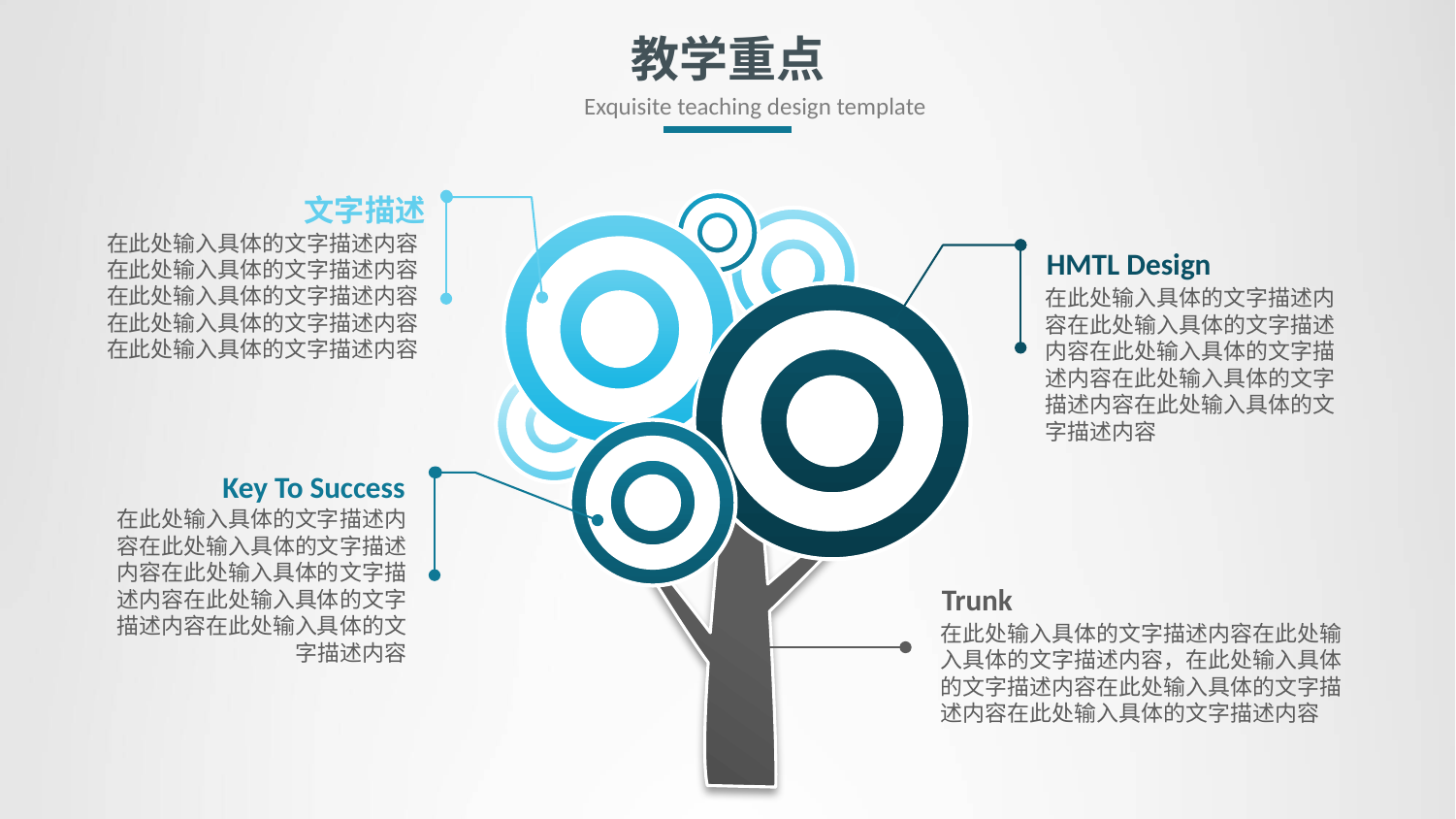

# 教学重点
Exquisite teaching design template
文字描述
在此处输入具体的文字描述内容在此处输入具体的文字描述内容在此处输入具体的文字描述内容在此处输入具体的文字描述内容在此处输入具体的文字描述内容

HMTL Design
在此处输入具体的文字描述内容在此处输入具体的文字描述内容在此处输入具体的文字描述内容在此处输入具体的文字描述内容在此处输入具体的文字描述内容

Key To Success
在此处输入具体的文字描述内容在此处输入具体的文字描述内容在此处输入具体的文字描述内容在此处输入具体的文字描述内容在此处输入具体的文字描述内容

Trunk
在此处输入具体的文字描述内容在此处输入具体的文字描述内容，在此处输入具体的文字描述内容在此处输入具体的文字描述内容在此处输入具体的文字描述内容